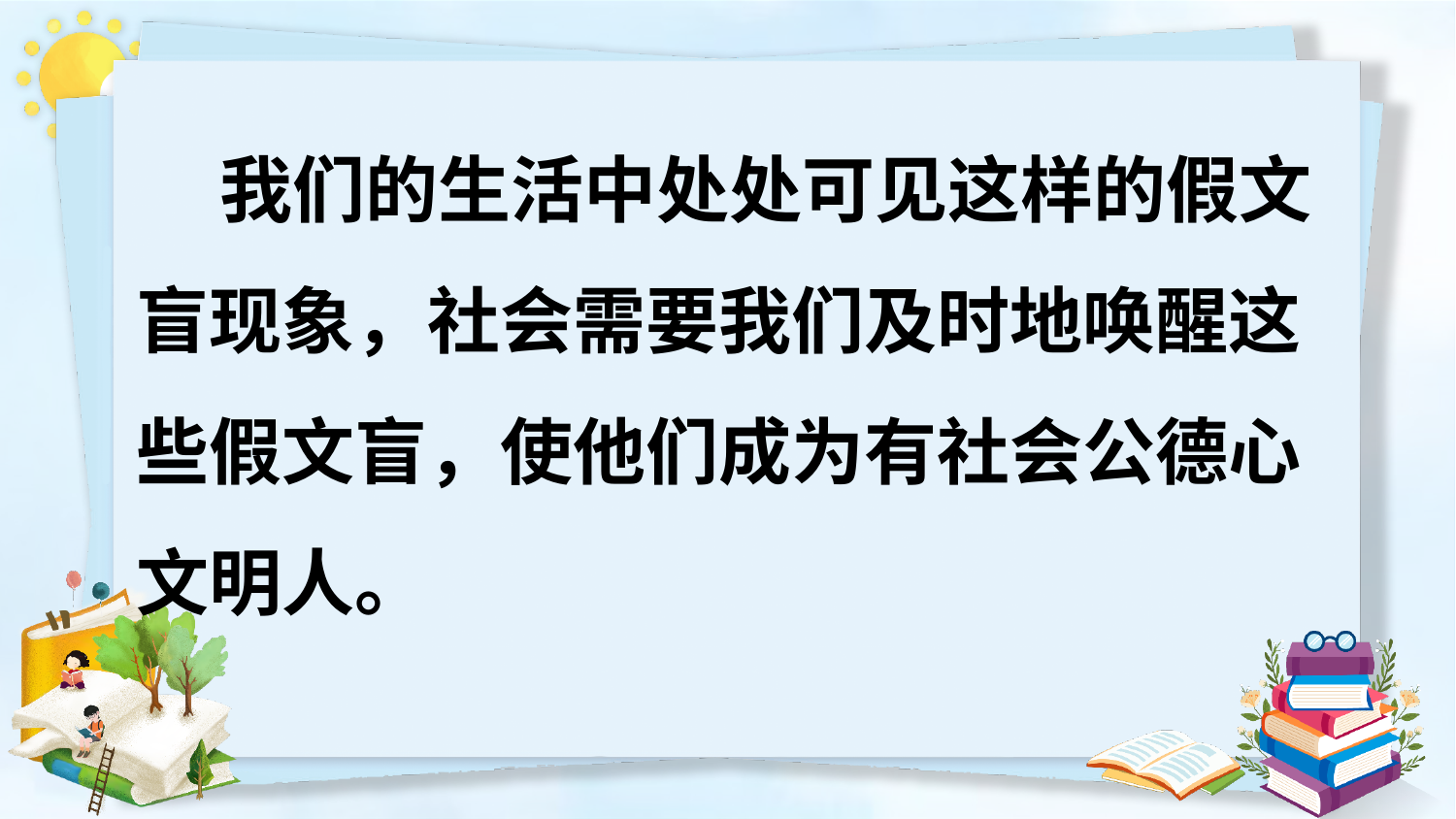

我们的生活中处处可见这样的假文盲现象，社会需要我们及时地唤醒这些假文盲，使他们成为有社会公德心文明人。